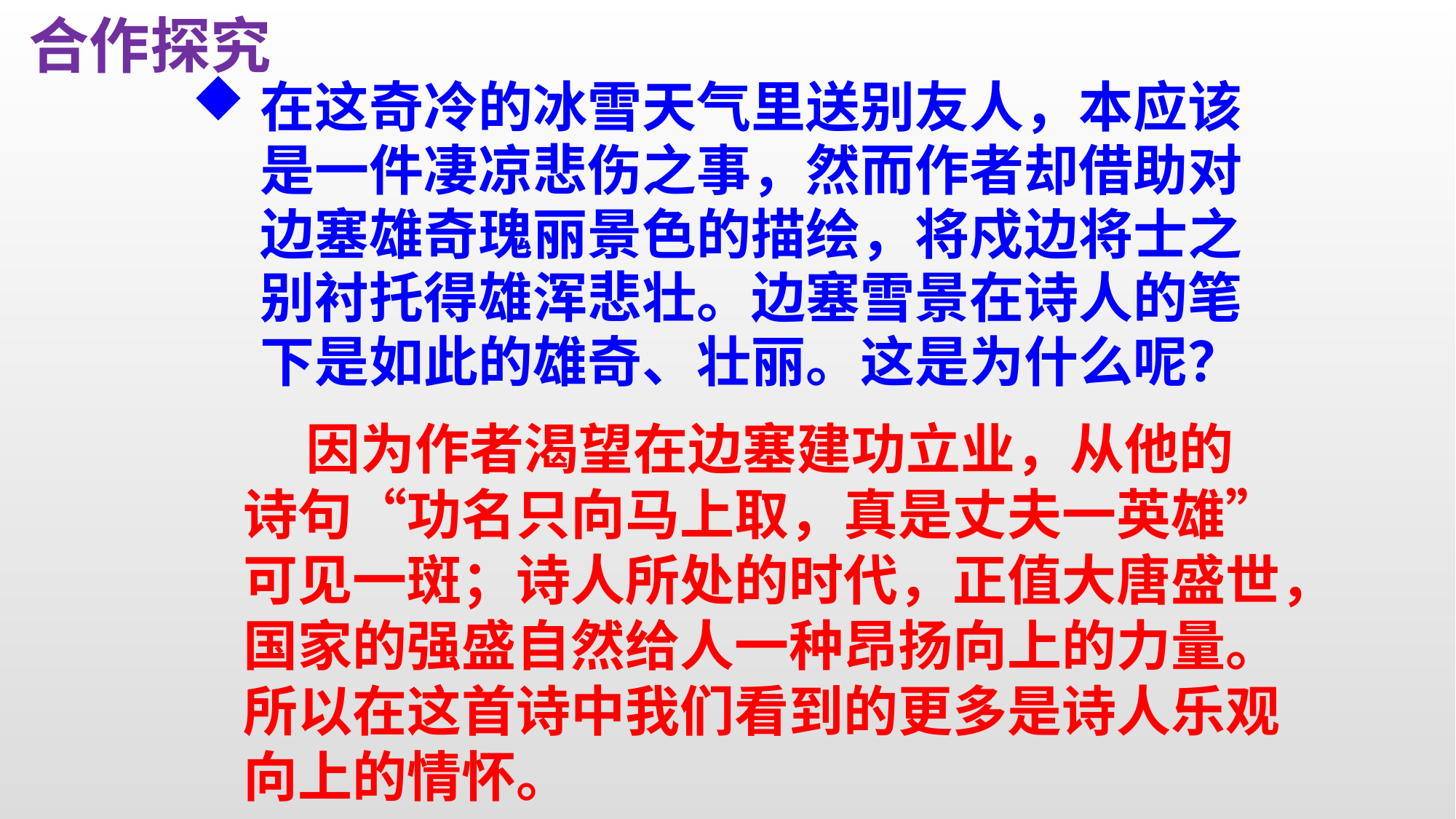

合作探究
在这奇冷的冰雪天气里送别友人，本应该是一件凄凉悲伤之事，然而作者却借助对边塞雄奇瑰丽景色的描绘，将戍边将士之别衬托得雄浑悲壮。边塞雪景在诗人的笔下是如此的雄奇、壮丽。这是为什么呢？
    因为作者渴望在边塞建功立业，从他的诗句“功名只向马上取，真是丈夫一英雄”可见一斑；诗人所处的时代，正值大唐盛世，国家的强盛自然给人一种昂扬向上的力量。所以在这首诗中我们看到的更多是诗人乐观向上的情怀。